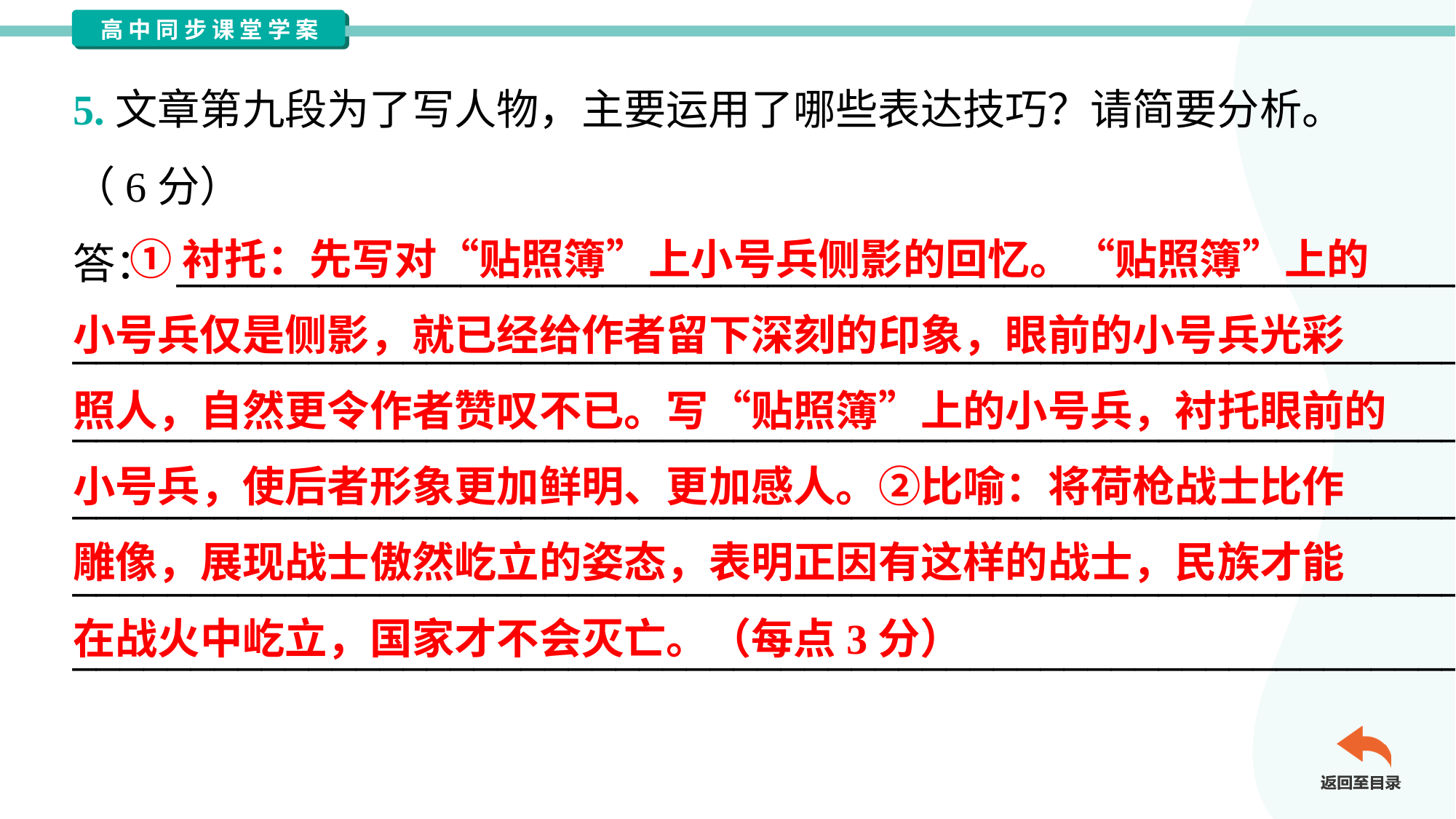

5.文章第九段为了写人物，主要运用了哪些表达技巧？请简要分析。
（6分）
答： ________________________________________________________
_____________________________________________________________
_____________________________________________________________
_____________________________________________________________
_____________________________________________________________
_____________________________________________________________
      ①衬托：先写对“贴照簿”上小号兵侧影的回忆。“贴照簿”上的
小号兵仅是侧影，就已经给作者留下深刻的印象，眼前的小号兵光彩
照人，自然更令作者赞叹不已。写“贴照簿”上的小号兵，衬托眼前的
小号兵，使后者形象更加鲜明、更加感人。②比喻：将荷枪战士比作
雕像，展现战士傲然屹立的姿态，表明正因有这样的战士，民族才能
在战火中屹立，国家才不会灭亡。（每点3分）